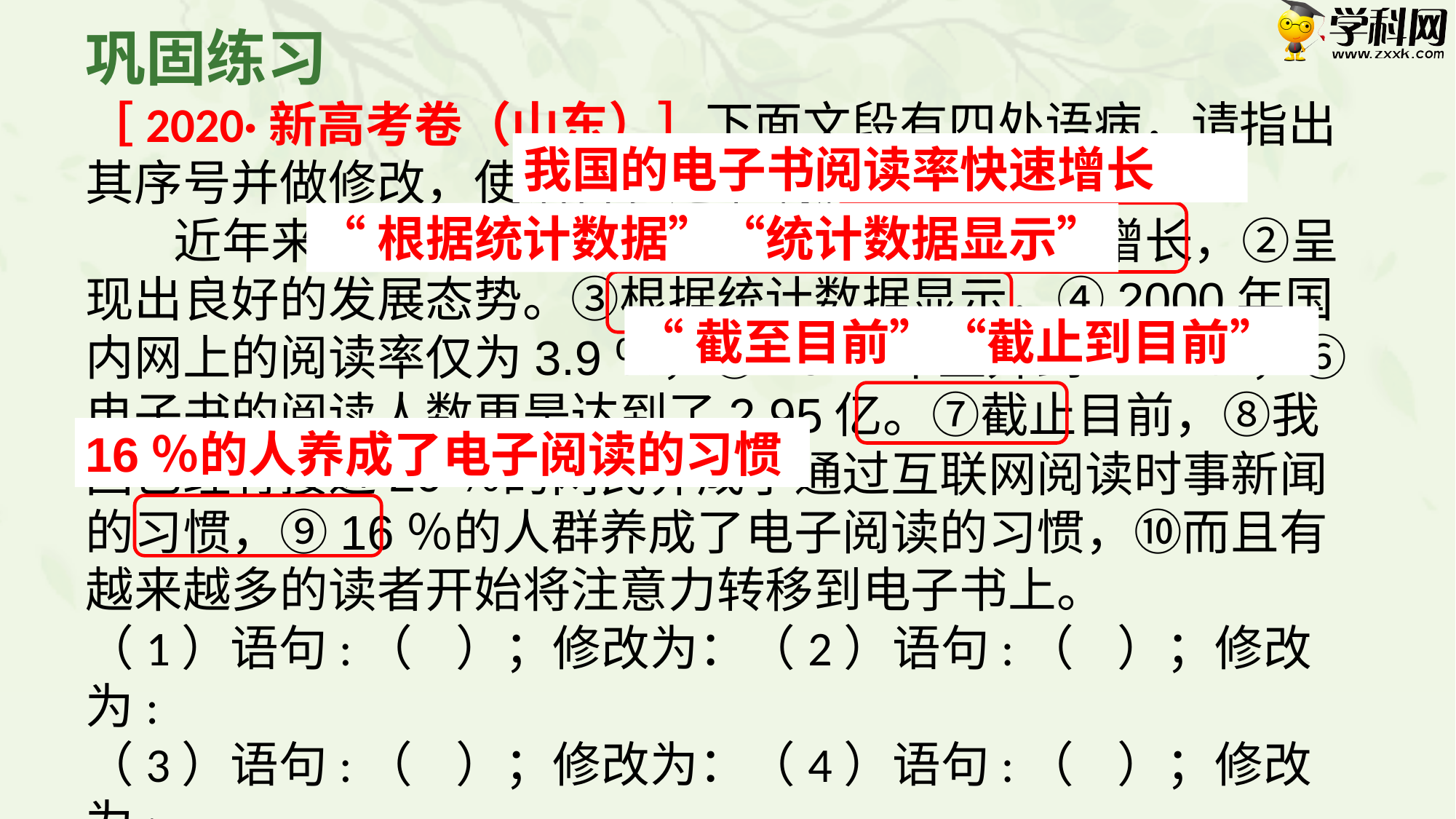

巩固练习
［2020·新高考卷（山东）］下面文段有四处语病，请指出其序号并做修改，使语言表达准确流畅。（4分）
       近年来，①我国的电子书阅读率发生了快速增长，②呈现出良好的发展态势。③根据统计数据显示，④2000年国内网上的阅读率仅为3.9％，⑤2012年上升到41.7％，⑥电子书的阅读人数更是达到了2.95亿。⑦截止目前，⑧我国已经有接近20％的网民养成了通过互联网阅读时事新闻的习惯，⑨16％的人群养成了电子阅读的习惯，⑩而且有越来越多的读者开始将注意力转移到电子书上。
（1）语句:（    ）；修改为：（2）语句:（    ）；修改为:
（3）语句:（    ）；修改为：（4）语句:（    ）；修改为:
我国的电子书阅读率快速增长
“根据统计数据”“统计数据显示”

“截至目前”“截止到目前”

16％的人养成了电子阅读的习惯